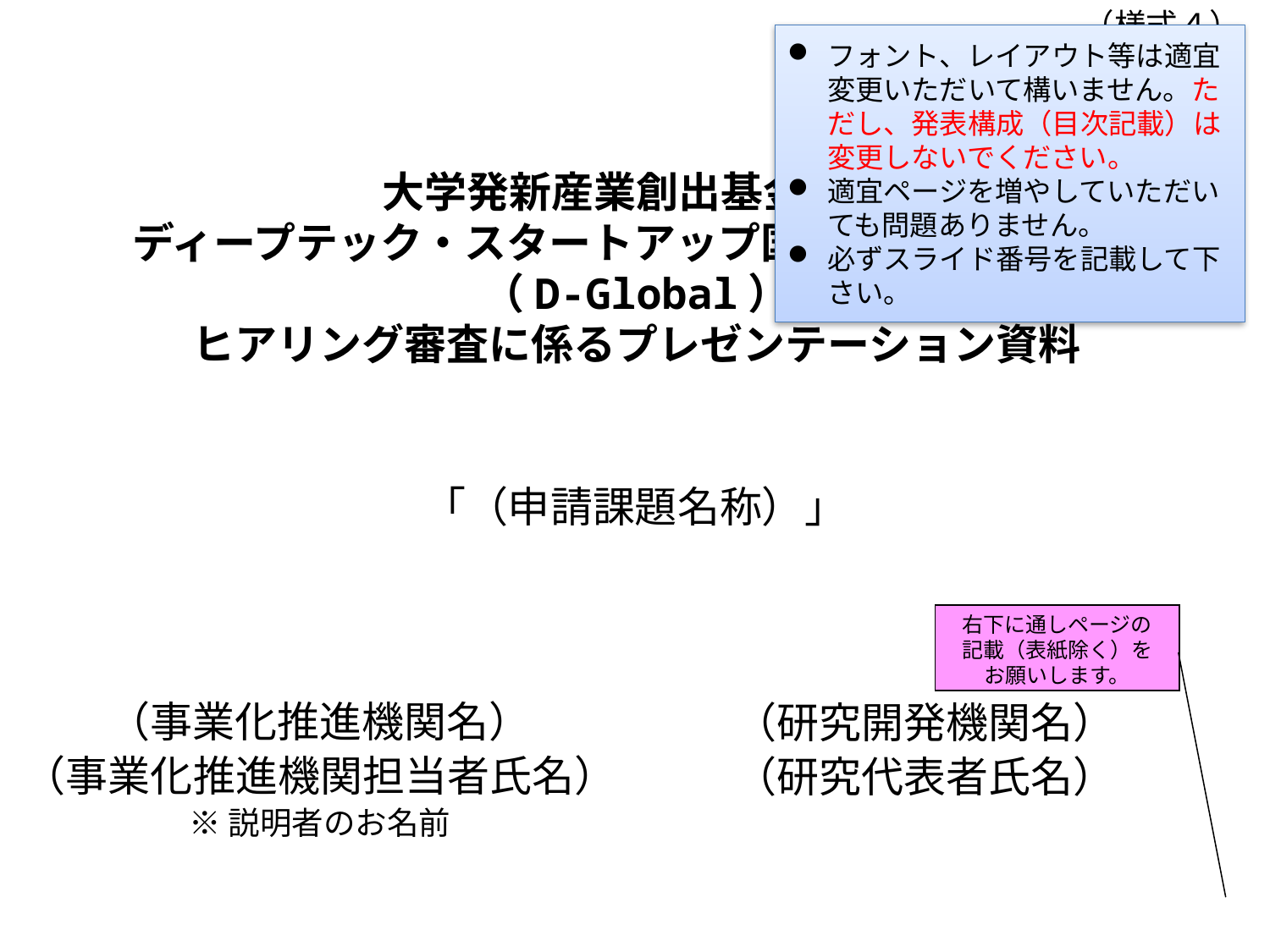

（様式４）
フォント、レイアウト等は適宜変更いただいて構いません。ただし、発表構成（目次記載）は変更しないでください。
適宜ページを増やしていただいても問題ありません。
必ずスライド番号を記載して下さい。
# 大学発新産業創出基金事業 ディープテック・スタートアップ国際展開プログラム （D-Global） ヒアリング審査に係るプレゼンテーション資料
「（申請課題名称）」
右下に通しページの
記載（表紙除く）を
お願いします。
（事業化推進機関名）
（事業化推進機関担当者氏名）
※説明者のお名前
（研究開発機関名）
（研究代表者氏名）